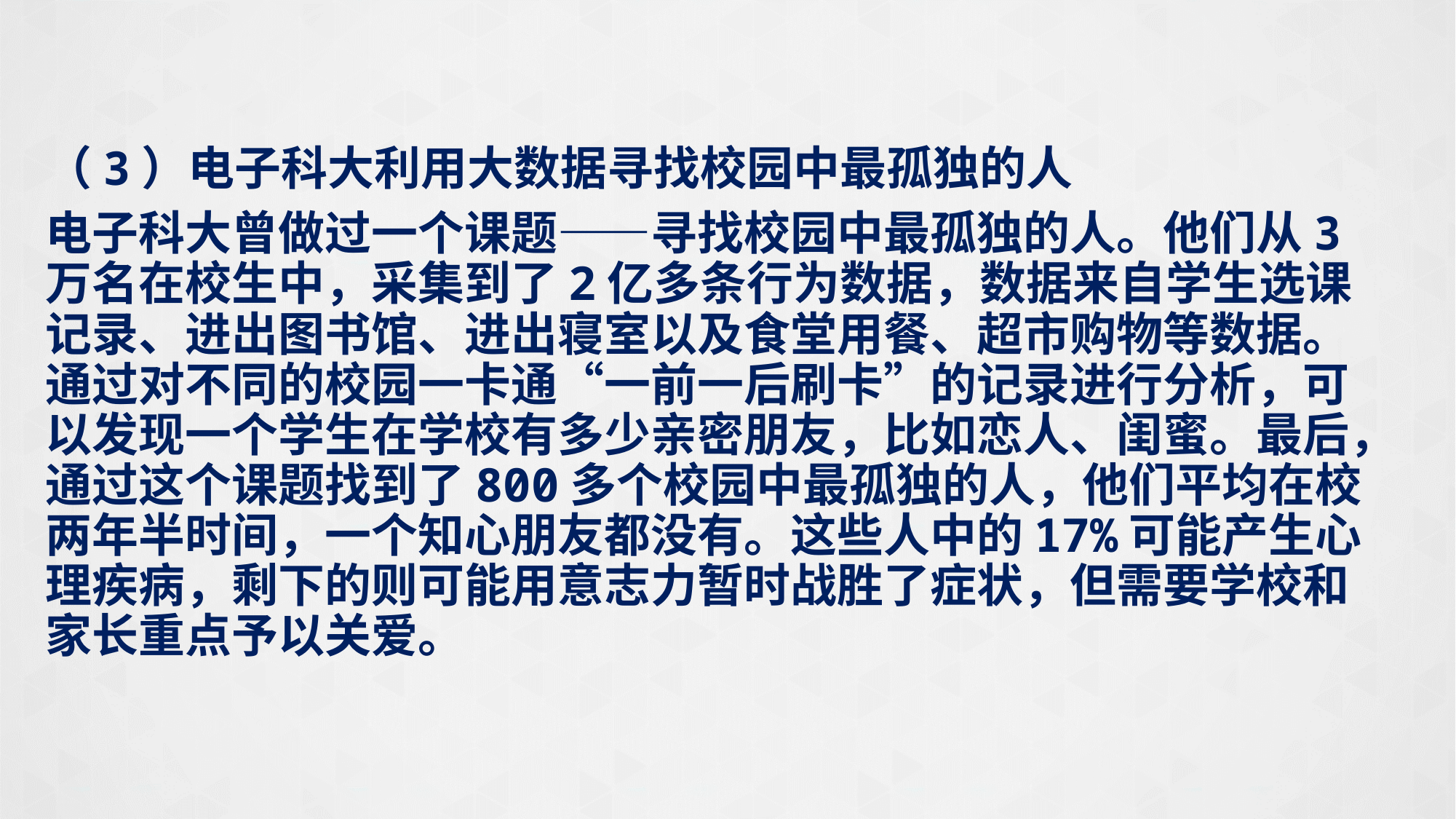

（3）电子科大利用大数据寻找校园中最孤独的人
电子科大曾做过一个课题——寻找校园中最孤独的人。他们从3万名在校生中，采集到了2亿多条行为数据，数据来自学生选课记录、进出图书馆、进出寝室以及食堂用餐、超市购物等数据。通过对不同的校园一卡通“一前一后刷卡”的记录进行分析，可以发现一个学生在学校有多少亲密朋友，比如恋人、闺蜜。最后，通过这个课题找到了800多个校园中最孤独的人，他们平均在校两年半时间，一个知心朋友都没有。这些人中的17%可能产生心理疾病，剩下的则可能用意志力暂时战胜了症状，但需要学校和家长重点予以关爱。